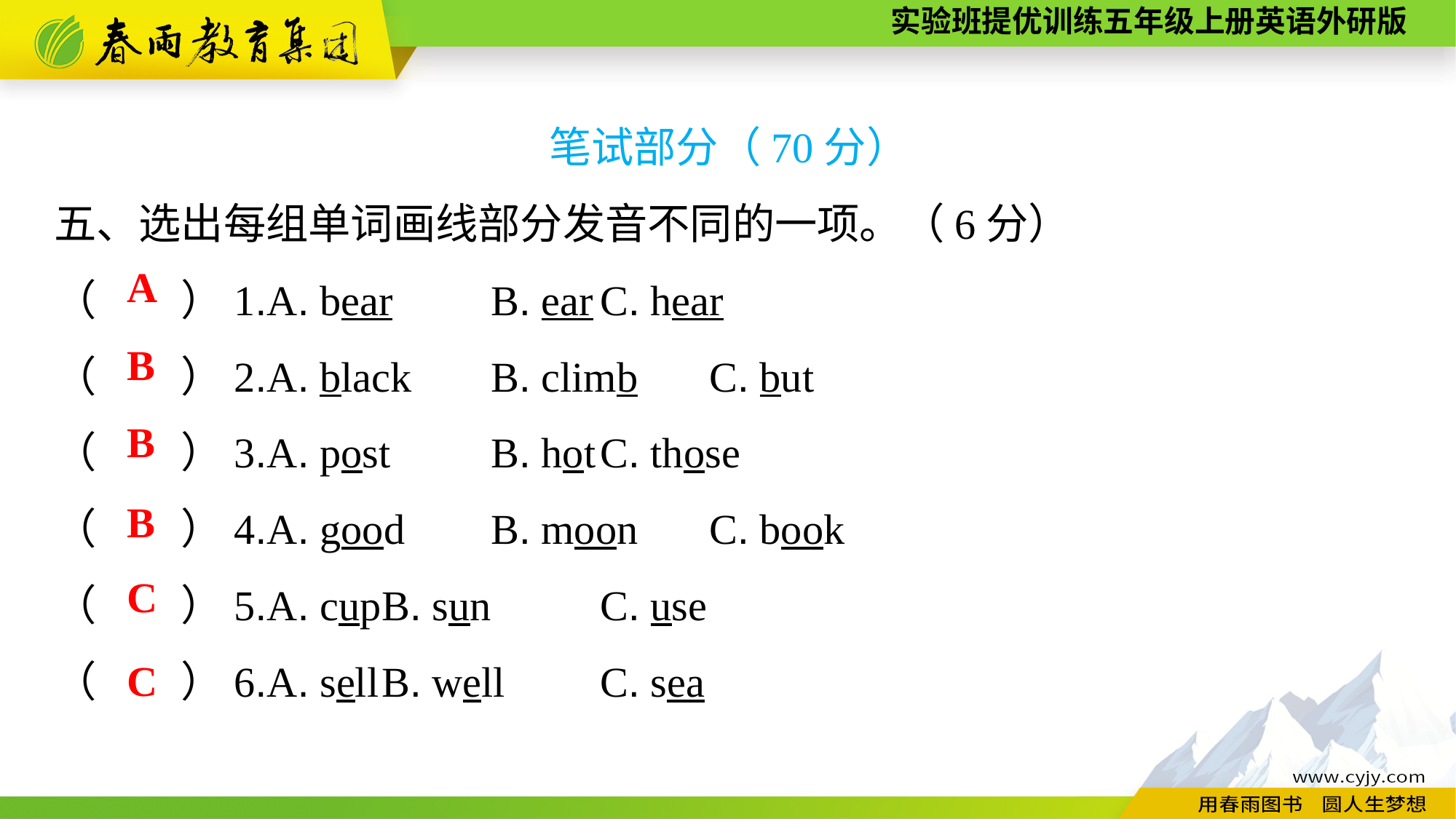

笔试部分（70分）
五、选出每组单词画线部分发音不同的一项。（6分）
（　　）1.A. bear	B. ear	C. hear
（　　）2.A. black	B. climb	C. but
（　　）3.A. post	B. hot	C. those
（　　）4.A. good	B. moon	C. book
（　　）5.A. cup	B. sun	C. use
（　　）6.A. sell	B. well	C. sea
A
B
B
B
C
C